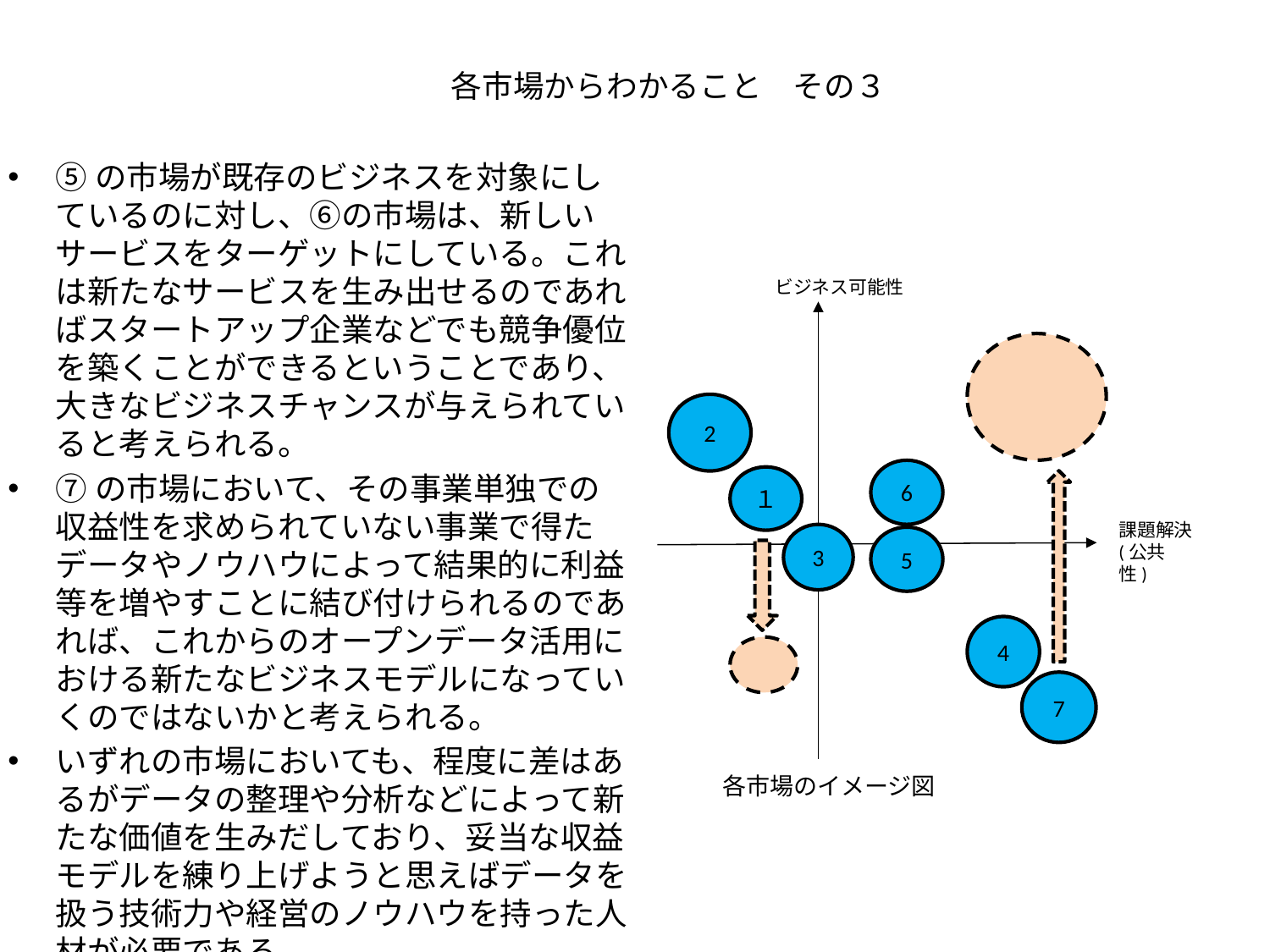

# 各市場からわかること　その３
⑤の市場が既存のビジネスを対象にしているのに対し、⑥の市場は、新しいサービスをターゲットにしている。これは新たなサービスを生み出せるのであればスタートアップ企業などでも競争優位を築くことができるということであり、大きなビジネスチャンスが与えられていると考えられる。
⑦の市場において、その事業単独での収益性を求められていない事業で得たデータやノウハウによって結果的に利益等を増やすことに結び付けられるのであれば、これからのオープンデータ活用における新たなビジネスモデルになっていくのではないかと考えられる。
いずれの市場においても、程度に差はあるがデータの整理や分析などによって新たな価値を生みだしており、妥当な収益モデルを練り上げようと思えばデータを扱う技術力や経営のノウハウを持った人材が必要である。
ビジネス可能性

2
6
１

課題解決
(公共性)
3
5

4

7
各市場のイメージ図